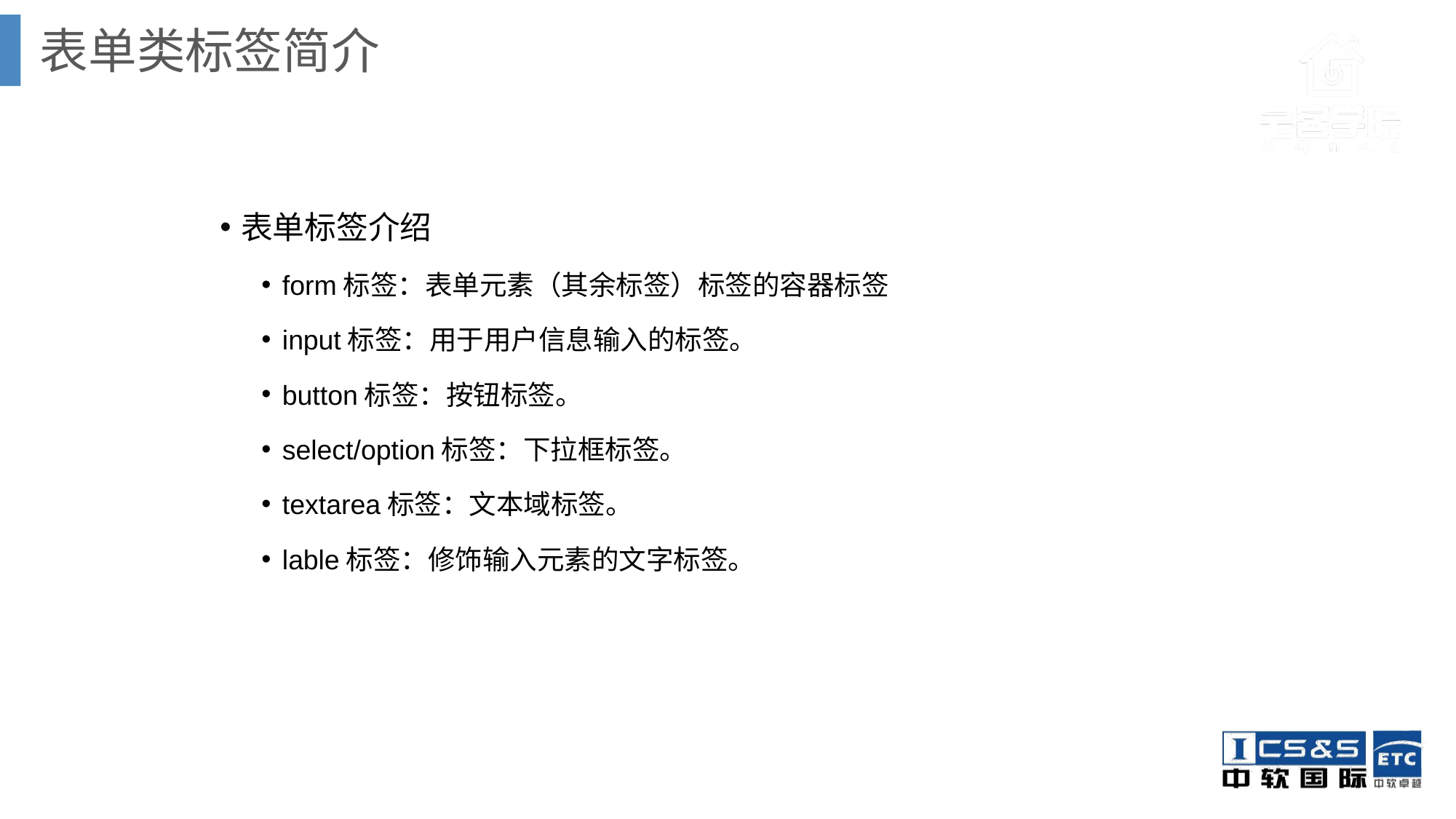

表单类标签简介
表单标签介绍
form标签：表单元素（其余标签）标签的容器标签
input标签：用于用户信息输入的标签。
button标签：按钮标签。
select/option标签：下拉框标签。
textarea标签：文本域标签。
lable标签：修饰输入元素的文字标签。